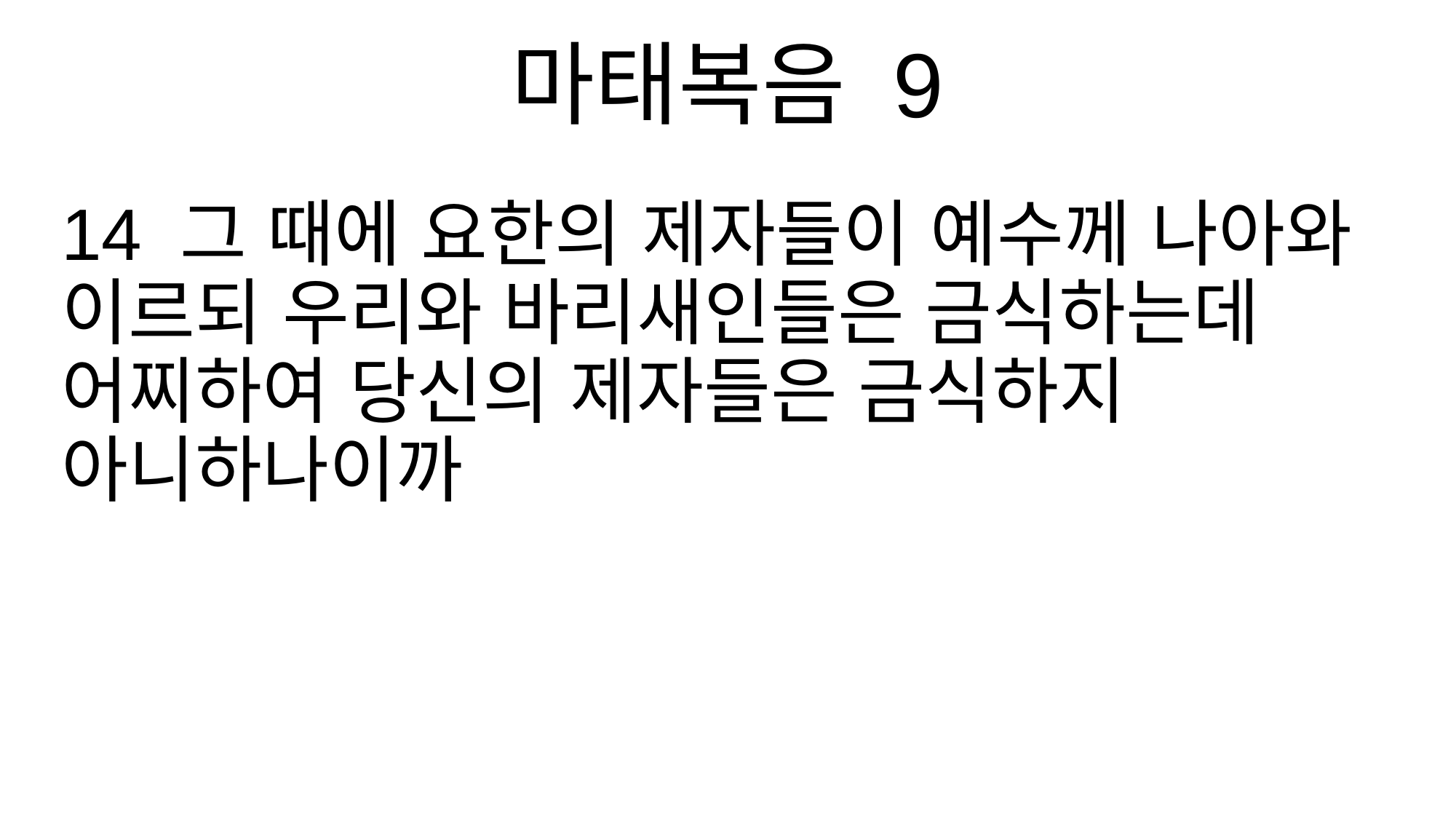

마태복음 9
14 그 때에 요한의 제자들이 예수께 나아와 이르되 우리와 바리새인들은 금식하는데 어찌하여 당신의 제자들은 금식하지 아니하나이까